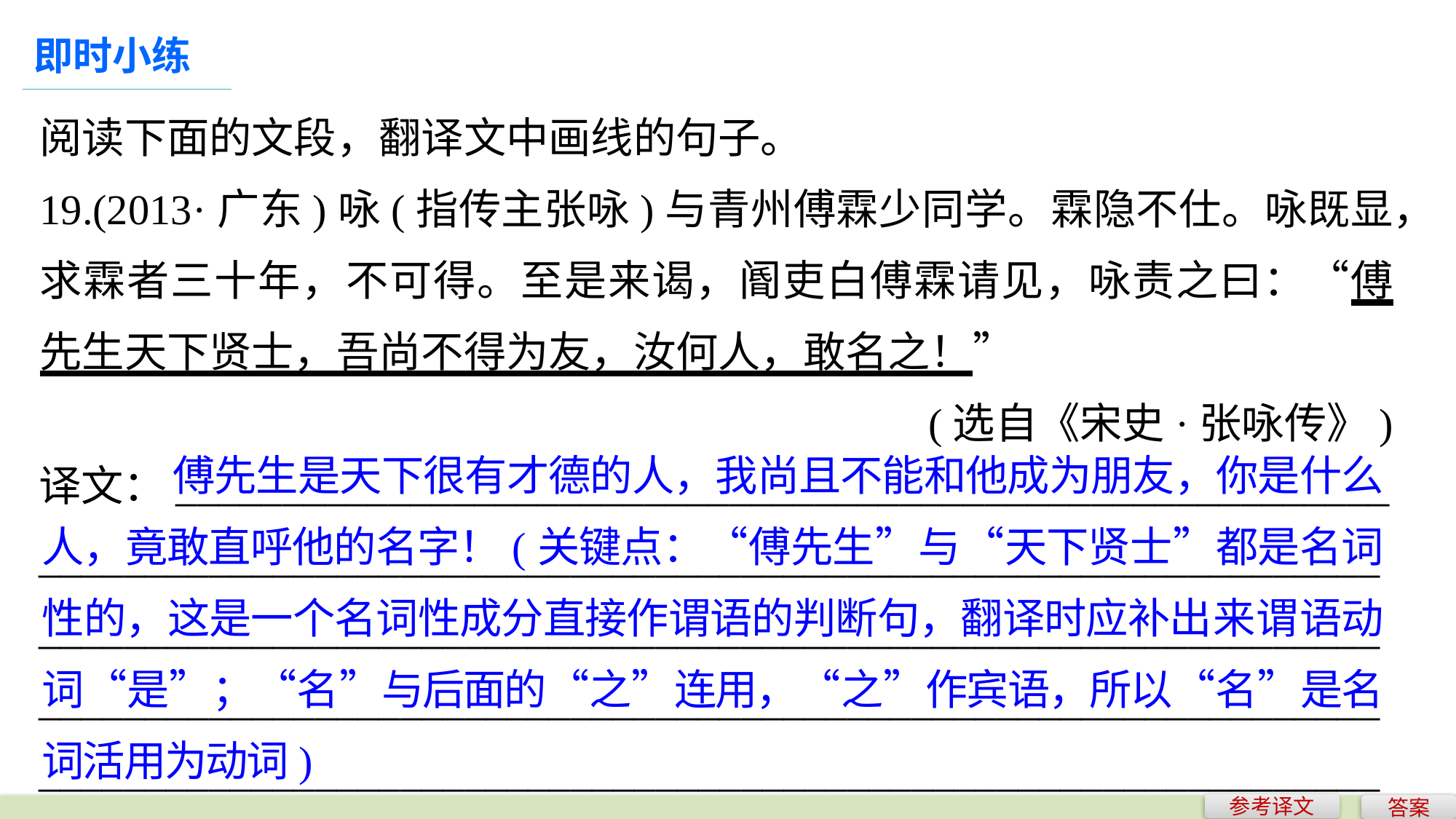

即时小练
阅读下面的文段，翻译文中画线的句子。
19.(2013·广东)咏(指传主张咏)与青州傅霖少同学。霖隐不仕。咏既显，求霖者三十年，不可得。至是来谒，阍吏白傅霖请见，咏责之曰：“傅先生天下贤士，吾尚不得为友，汝何人，敢名之！”
(选自《宋史·张咏传》)
	 傅先生是天下很有才德的人，我尚且不能和他成为朋友，你是什么人，竟敢直呼他的名字！(关键点：“傅先生”与“天下贤士”都是名词性的，这是一个名词性成分直接作谓语的判断句，翻译时应补出来谓语动词“是”；“名”与后面的“之”连用，“之”作宾语，所以“名”是名词活用为动词)
译文：_________________________________________________________
____________________________________________________________________________________________________________________________________________________________________________________________________________________________________________________________
参考译文
答案